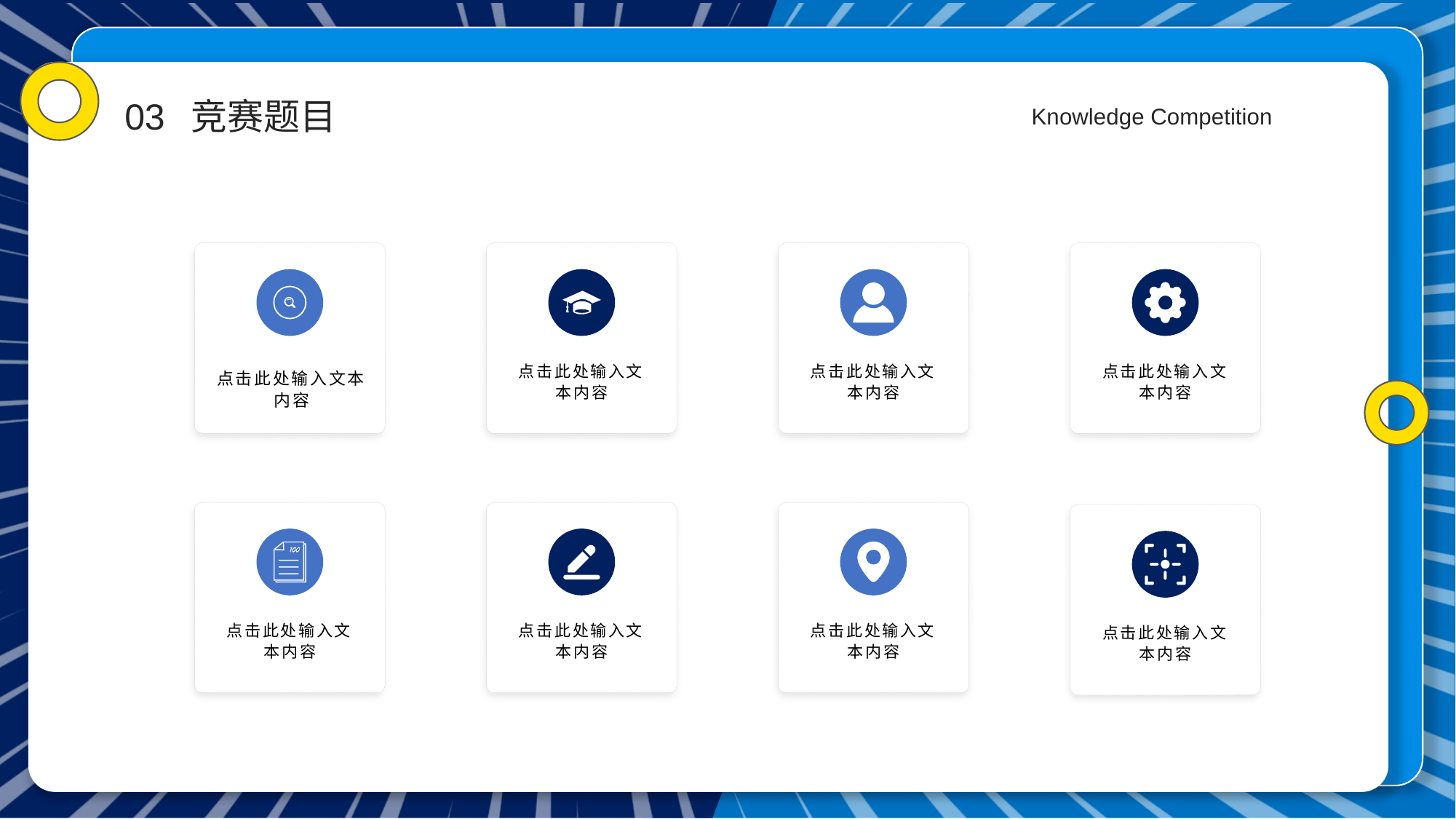

03
竞赛题目
Knowledge Competition

点击此处输入文本内容

点击此处输入文本内容

点击此处输入文本内容

点击此处输入文本内容

点击此处输入文本内容

点击此处输入文本内容

点击此处输入文本内容

点击此处输入文本内容